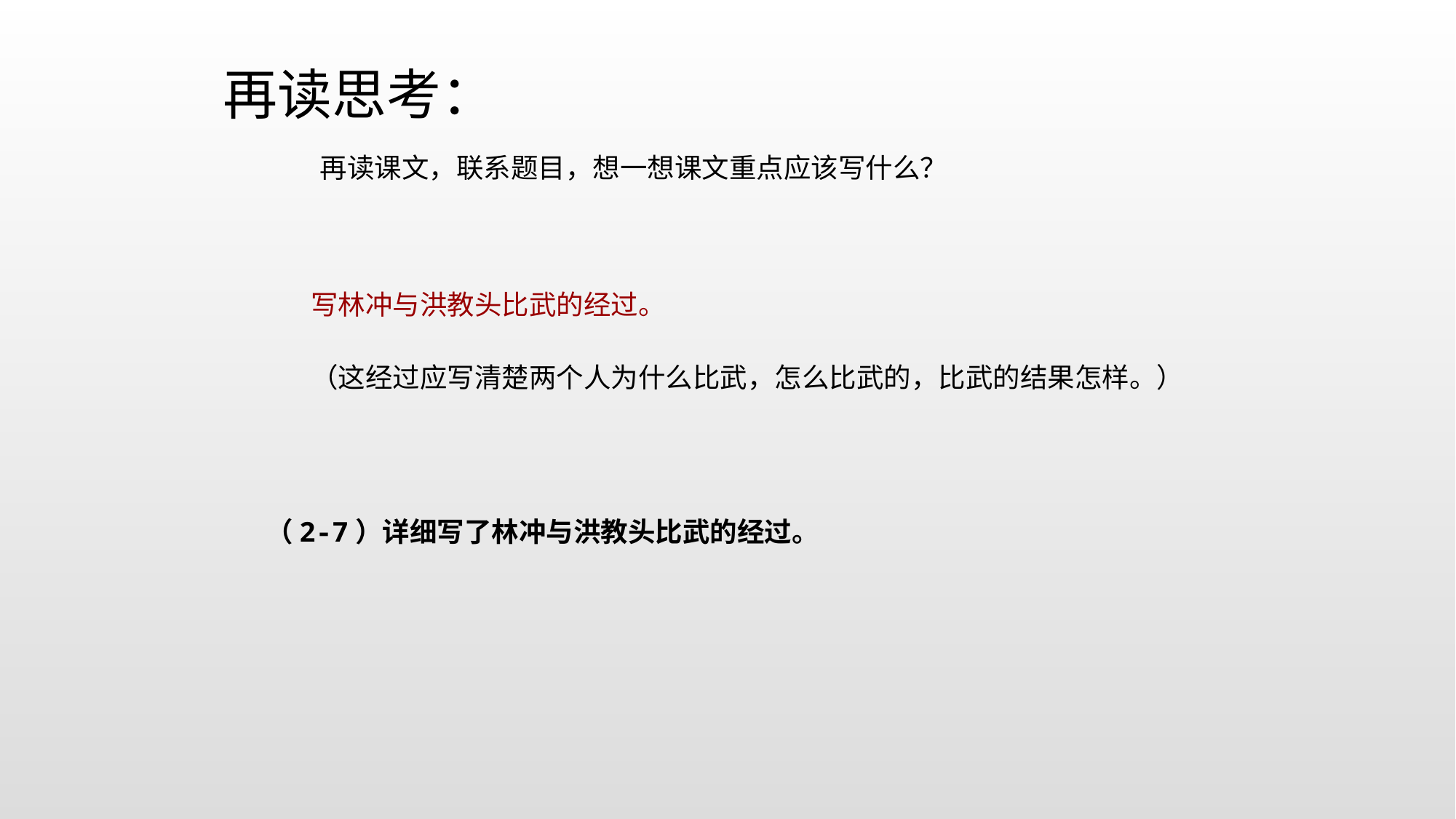

再读思考：
　　再读课文，联系题目，想一想课文重点应该写什么？
　　写林冲与洪教头比武的经过。
　　（这经过应写清楚两个人为什么比武，怎么比武的，比武的结果怎样。）
（2-7）详细写了林冲与洪教头比武的经过。